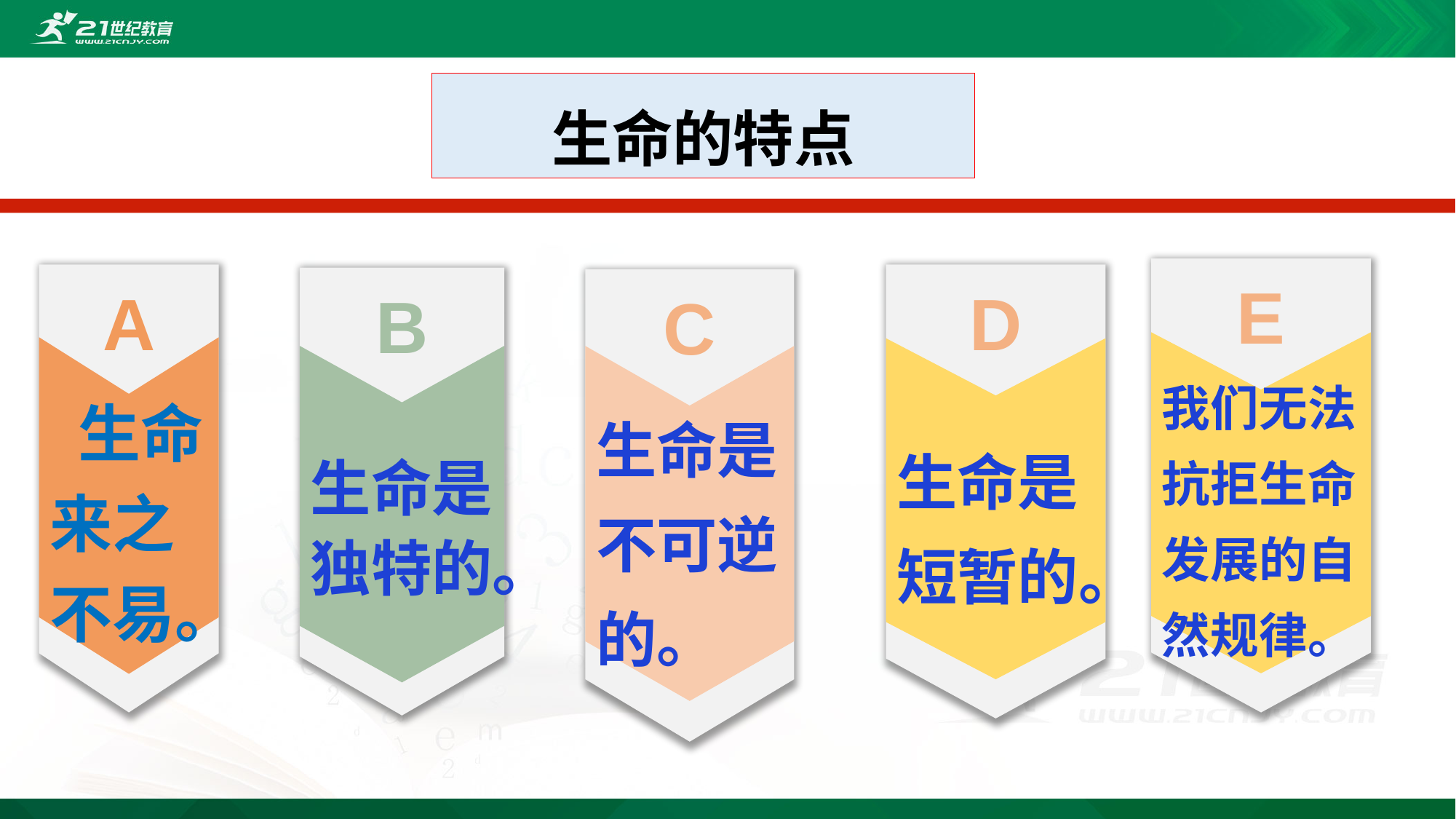

生命的特点

E
我们无法抗拒生命发展的自然规律。
A
 生命来之不易。
D
生命是短暂的。
B
生命是独特的。
C
生命是不可逆的。